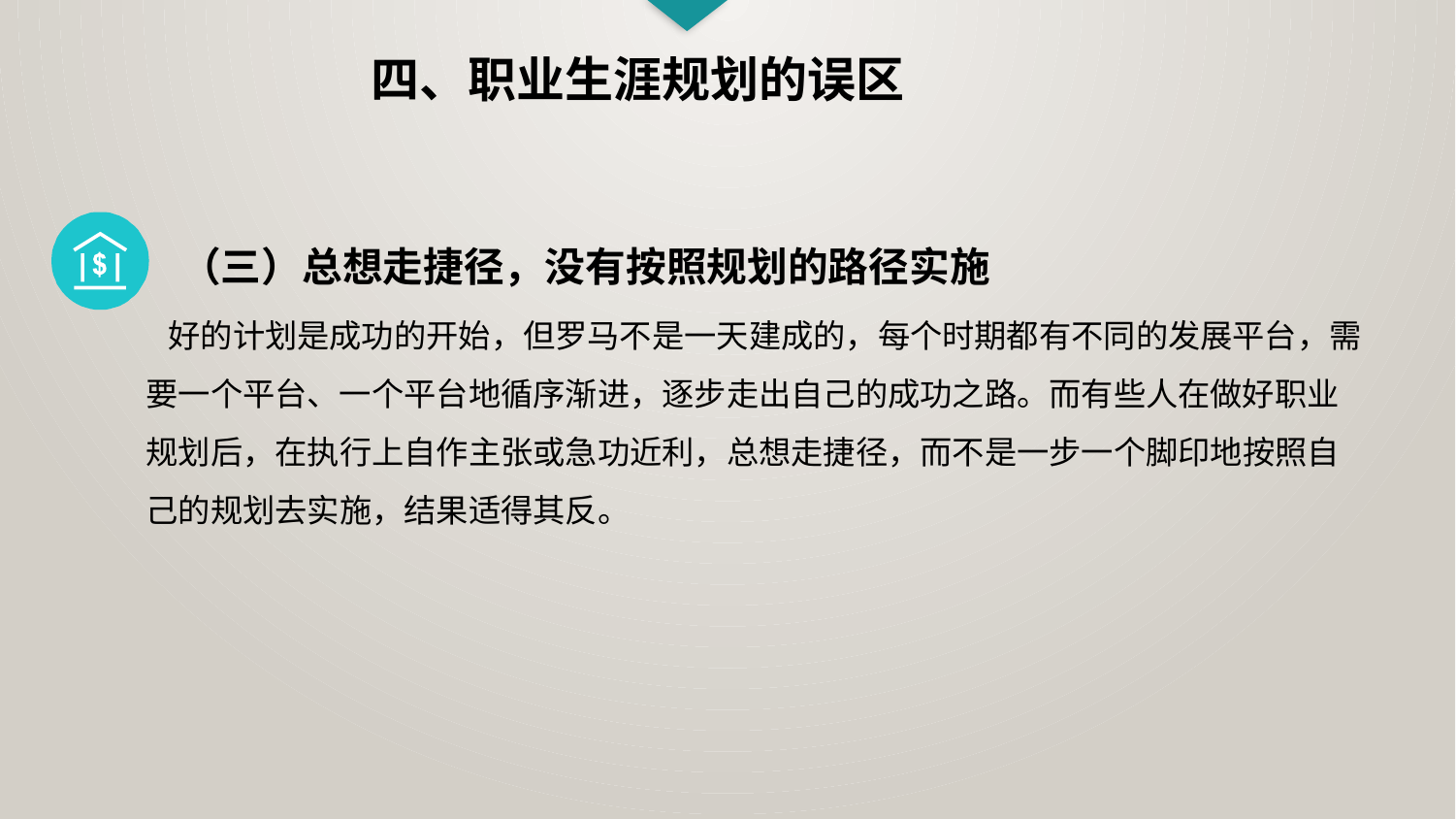

四、职业生涯规划的误区
（三）总想走捷径，没有按照规划的路径实施

  好的计划是成功的开始，但罗马不是一天建成的，每个时期都有不同的发展平台，需要一个平台、一个平台地循序渐进，逐步走出自己的成功之路。而有些人在做好职业规划后，在执行上自作主张或急功近利，总想走捷径，而不是一步一个脚印地按照自己的规划去实施，结果适得其反。
38